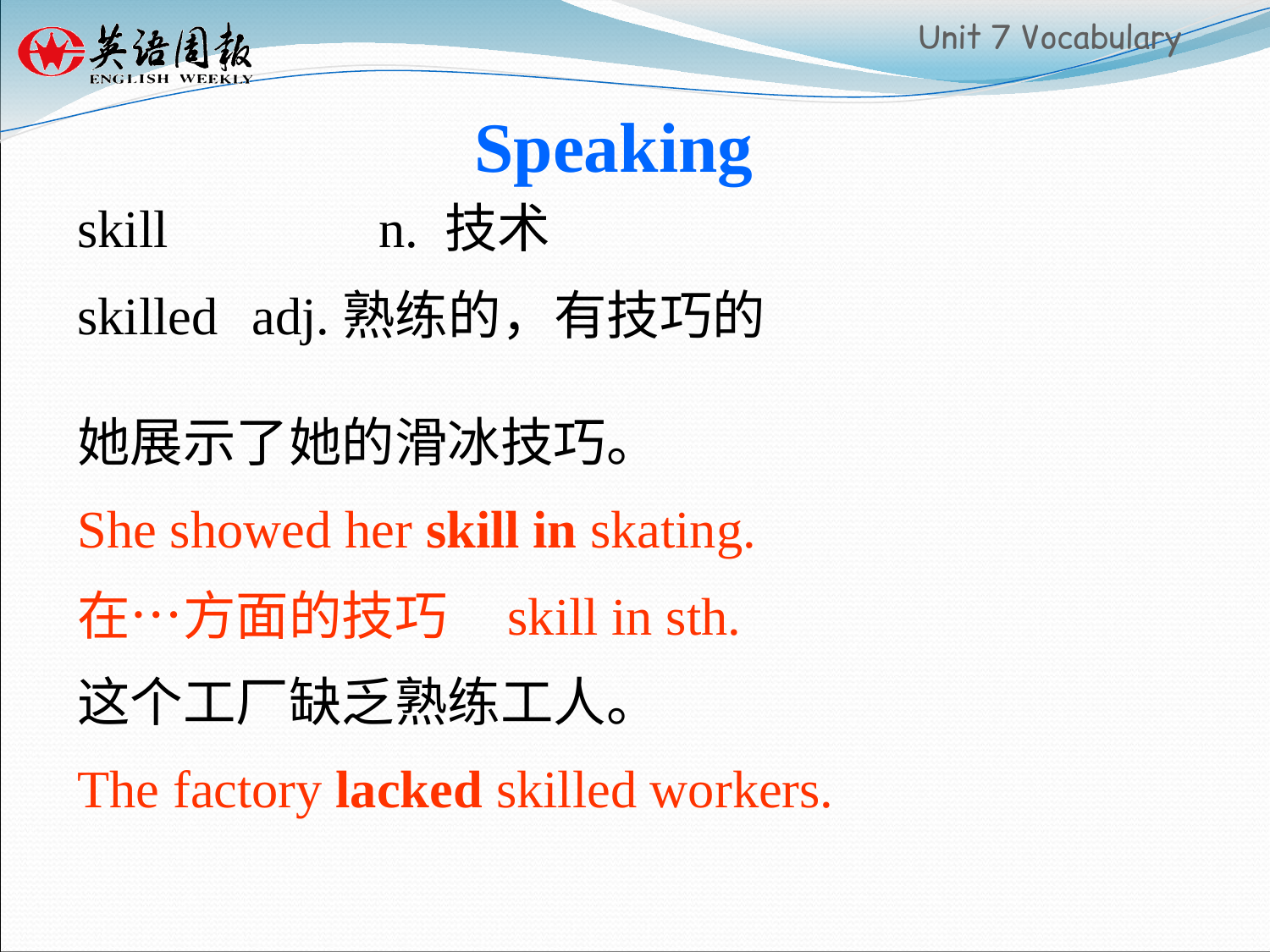

Speaking
skill 		n. 技术
skilled	adj.熟练的，有技巧的

她展示了她的滑冰技巧。
She showed her skill in skating.
在…方面的技巧    skill in sth.
这个工厂缺乏熟练工人。
The factory lacked skilled workers.